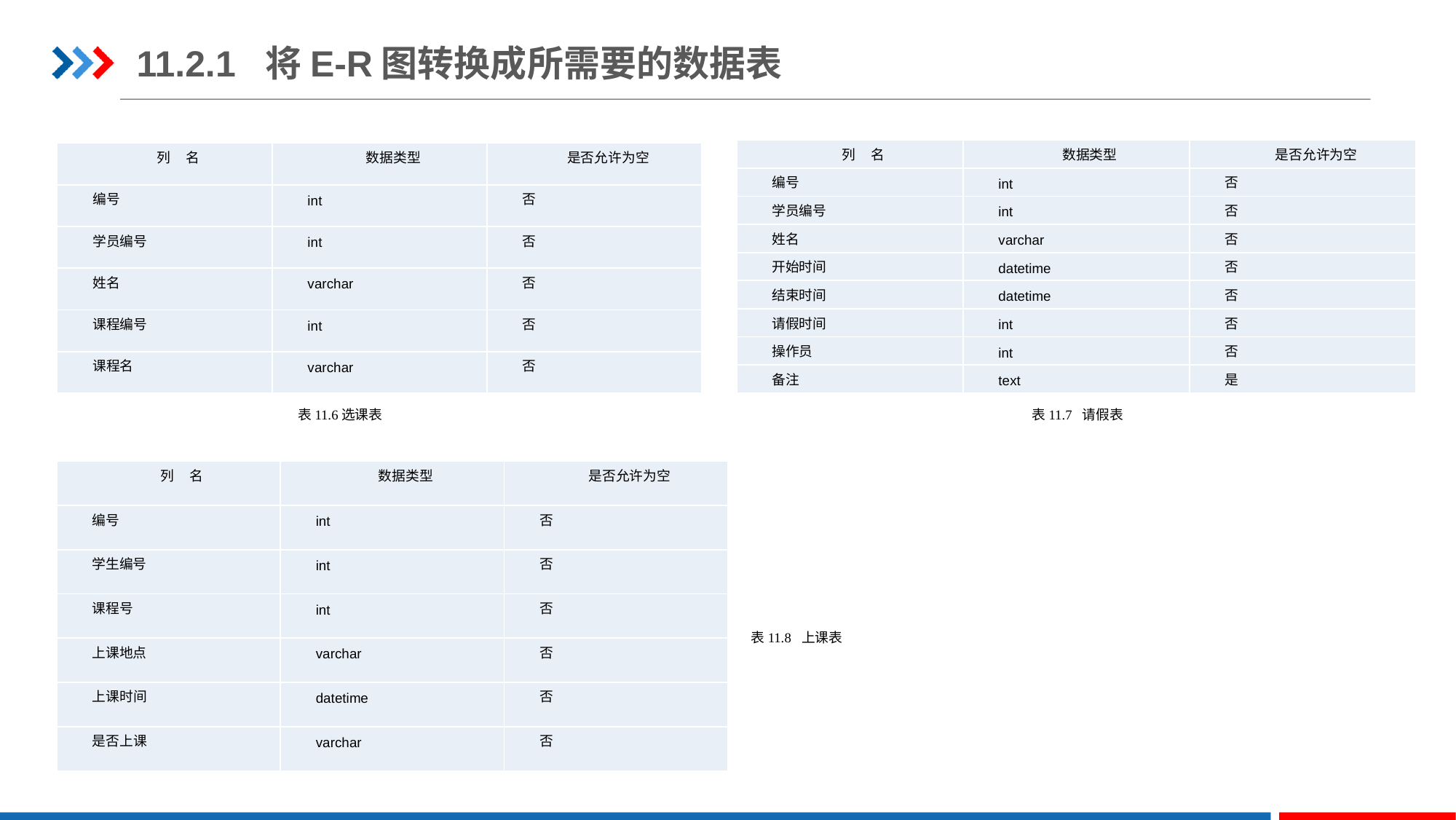

11.2.1  将E-R图转换成所需要的数据表
| 列 名 | 数据类型 | 是否允许为空 |
| --- | --- | --- |
| 编号 | int | 否 |
| 学员编号 | int | 否 |
| 姓名 | varchar | 否 |
| 开始时间 | datetime | 否 |
| 结束时间 | datetime | 否 |
| 请假时间 | int | 否 |
| 操作员 | int | 否 |
| 备注 | text | 是 |
| 列 名 | 数据类型 | 是否允许为空 |
| --- | --- | --- |
| 编号 | int | 否 |
| 学员编号 | int | 否 |
| 姓名 | varchar | 否 |
| 课程编号 | int | 否 |
| 课程名 | varchar | 否 |
表11.7  请假表
表11.6选课表
| 列 名 | 数据类型 | 是否允许为空 |
| --- | --- | --- |
| 编号 | int | 否 |
| 学生编号 | int | 否 |
| 课程号 | int | 否 |
| 上课地点 | varchar | 否 |
| 上课时间 | datetime | 否 |
| 是否上课 | varchar | 否 |
表11.8  上课表